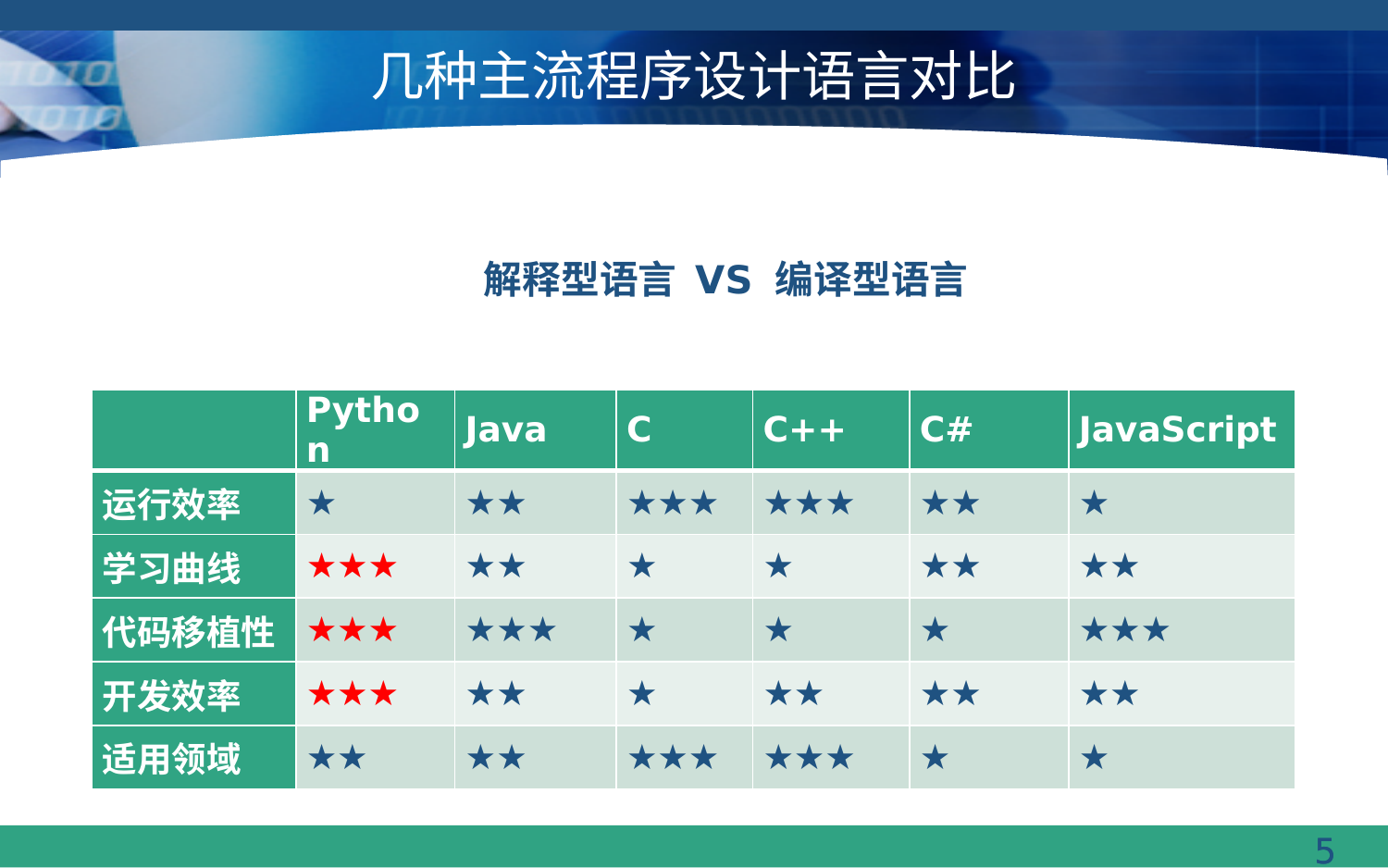

# 几种主流程序设计语言对比
解释型语言 VS 编译型语言
|  | Python | Java | C | C++ | C# | JavaScript |
| --- | --- | --- | --- | --- | --- | --- |
| 运行效率 | ★ | ★★ | ★★★ | ★★★ | ★★ | ★ |
| 学习曲线 | ★★★ | ★★ | ★ | ★ | ★★ | ★★ |
| 代码移植性 | ★★★ | ★★★ | ★ | ★ | ★ | ★★★ |
| 开发效率 | ★★★ | ★★ | ★ | ★★ | ★★ | ★★ |
| 适用领域 | ★★ | ★★ | ★★★ | ★★★ | ★ | ★ |